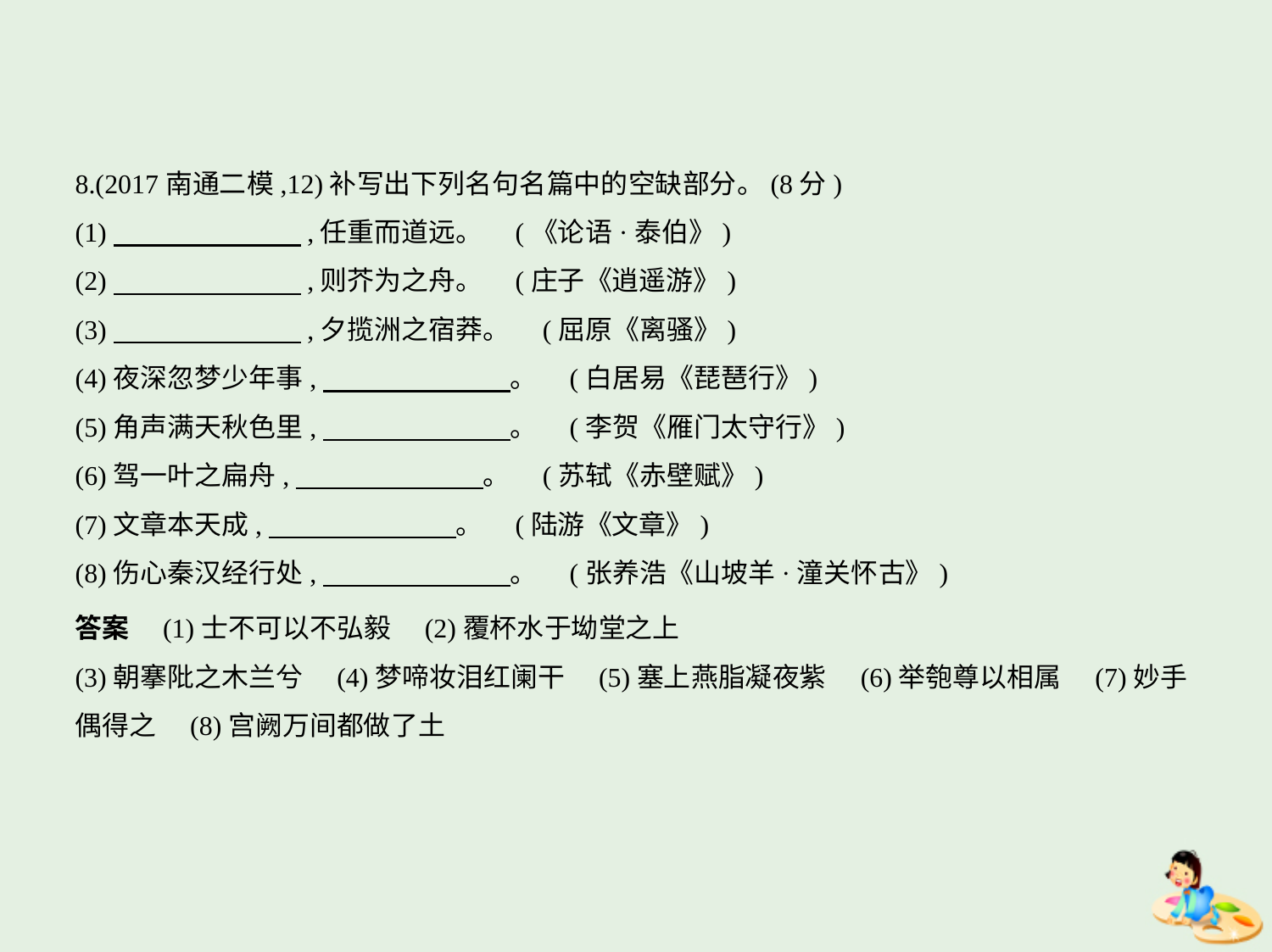

8.(2017南通二模,12)补写出下列名句名篇中的空缺部分。(8分)
(1)　　　　　　    ,任重而道远。 (《论语·泰伯》)
(2)　　　　　　    ,则芥为之舟。 (庄子《逍遥游》)
(3)　　　　　　    ,夕揽洲之宿莽。 (屈原《离骚》)
(4)夜深忽梦少年事,　　　　　　    。 (白居易《琵琶行》)
(5)角声满天秋色里,　　　　　　    。 (李贺《雁门太守行》)
(6)驾一叶之扁舟,　　　　　　    。 (苏轼《赤壁赋》)
(7)文章本天成,　　　　　　    。 (陆游《文章》)
(8)伤心秦汉经行处,　　　　　　    。 (张养浩《山坡羊·潼关怀古》)
答案　(1)士不可以不弘毅　(2)覆杯水于坳堂之上
(3)朝搴阰之木兰兮　(4)梦啼妆泪红阑干　(5)塞上燕脂凝夜紫　(6)举匏尊以相属　(7)妙手
偶得之　(8)宫阙万间都做了土